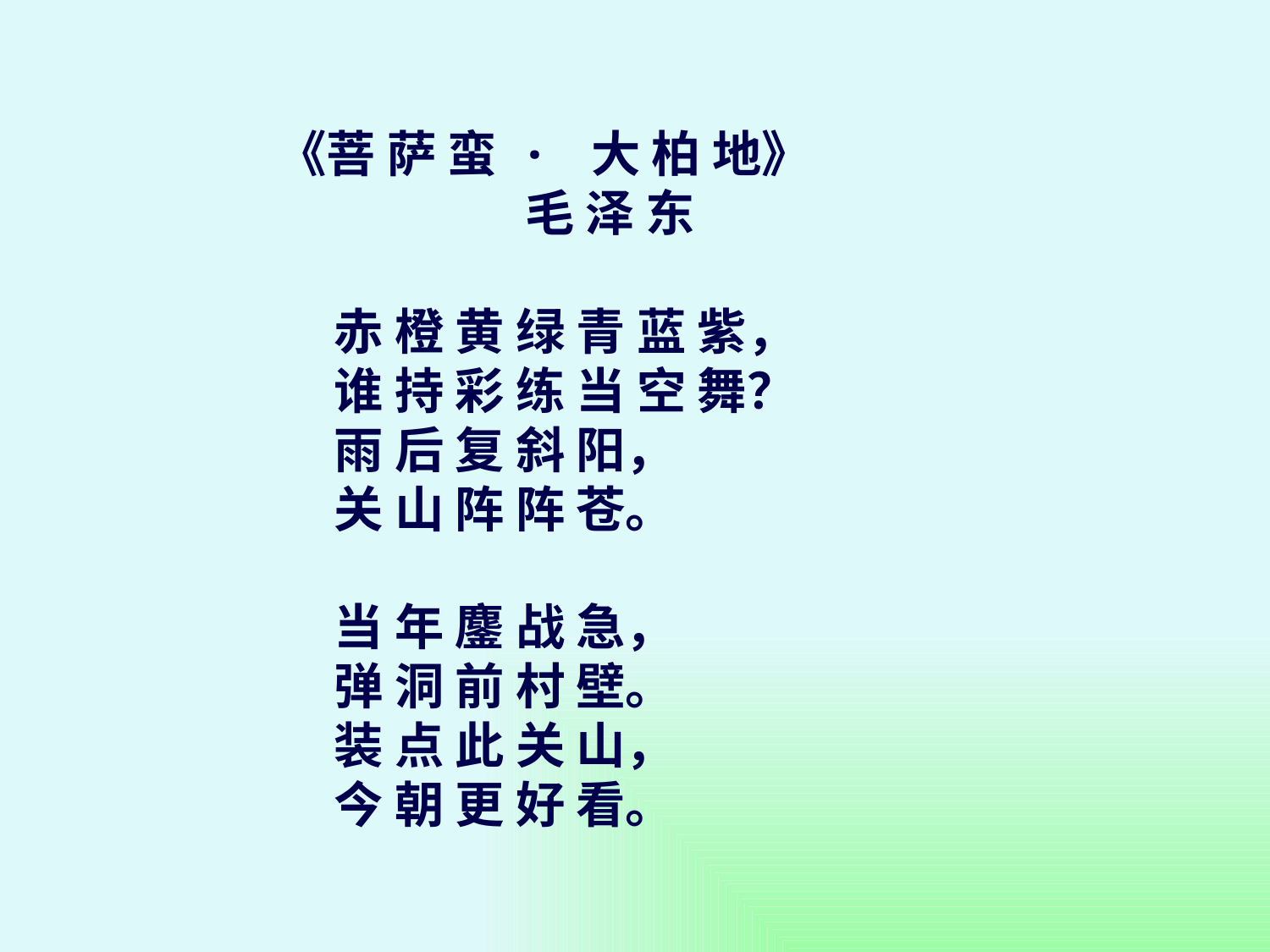

《菩 萨 蛮 · 大 柏 地》
                     毛 泽 东

    赤 橙 黄 绿 青 蓝 紫，
    谁 持 彩 练 当 空 舞？
    雨 后 复 斜 阳，
    关 山 阵 阵 苍。

    当 年 鏖 战 急，
    弹 洞 前 村 壁。
    装 点 此 关 山，
    今 朝 更 好 看。